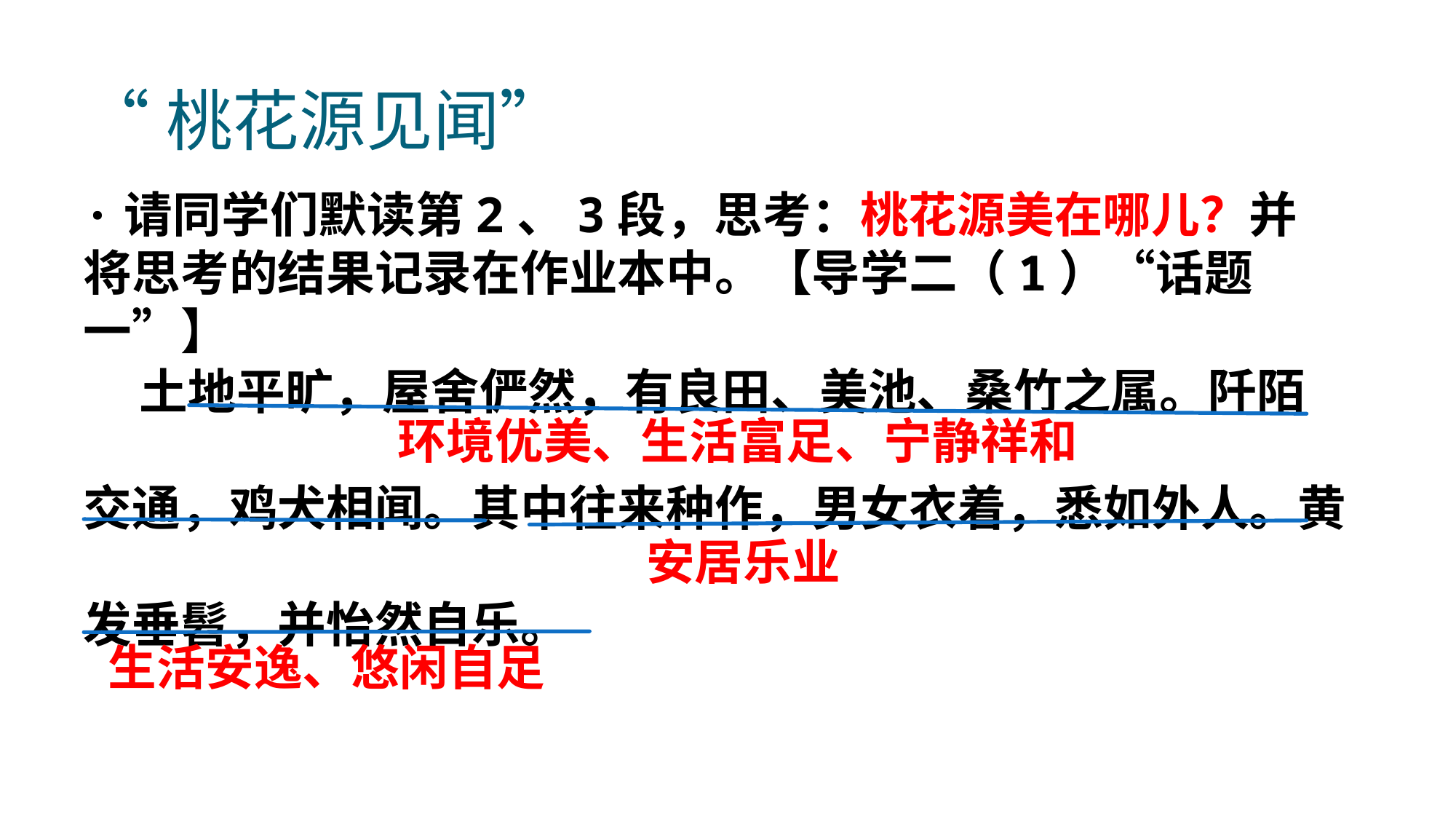

“桃花源见闻”
·请同学们默读第2、3段，思考：桃花源美在哪儿？并将思考的结果记录在作业本中。【导学二（1）“话题一”】
    土地平旷，屋舍俨然，有良田、美池、桑竹之属。阡陌交通，鸡犬相闻。其中往来种作，男女衣着，悉如外人。黄发垂髫，并怡然自乐。
环境优美、生活富足、宁静祥和
安居乐业
生活安逸、悠闲自足